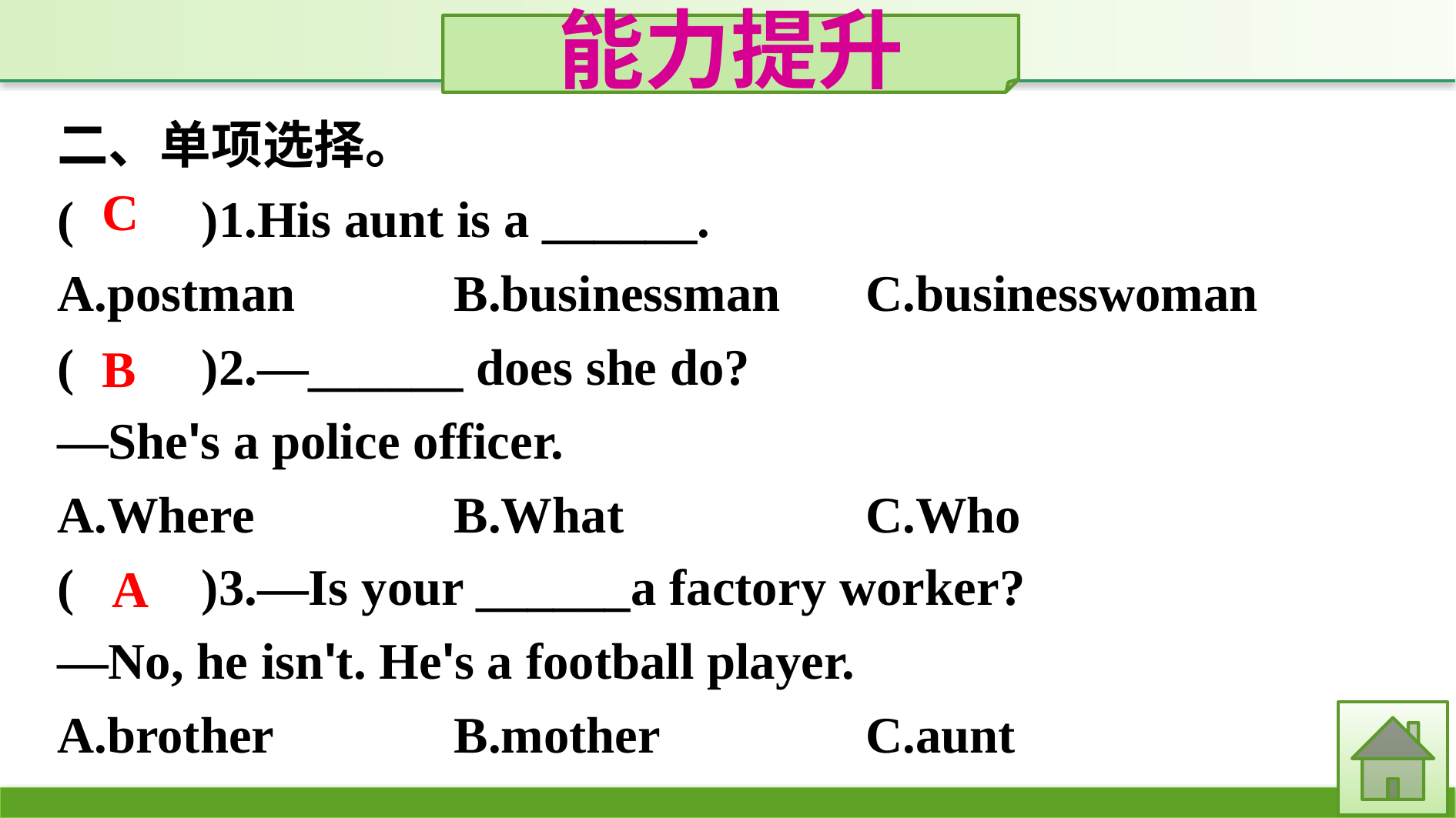

能力提升
二、单项选择。
(　　)1.His aunt is a ______.
A.postman		B.businessman	C.businesswoman
(　　)2.—______ does she do?
—She's a police officer.
A.Where		B.What			C.Who
C
B
(　　)3.—Is your ______a factory worker?
—No, he isn't. He's a football player.
A.brother		B.mother		C.aunt
A